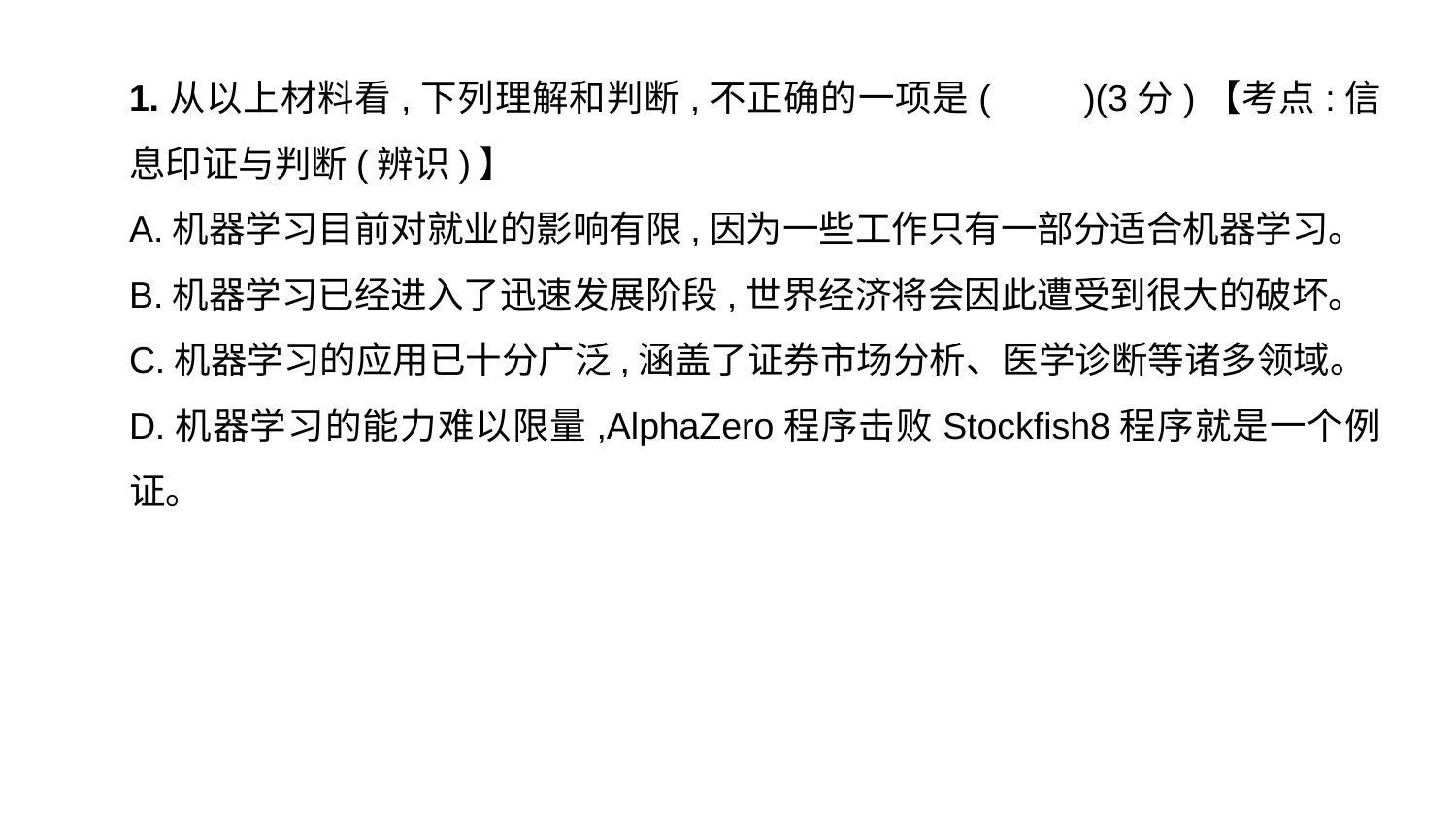

1.从以上材料看,下列理解和判断,不正确的一项是(　　)(3分)【考点:信息印证与判断(辨识)】
A.机器学习目前对就业的影响有限,因为一些工作只有一部分适合机器学习。
B.机器学习已经进入了迅速发展阶段,世界经济将会因此遭受到很大的破坏。
C.机器学习的应用已十分广泛,涵盖了证券市场分析、医学诊断等诸多领域。
D.机器学习的能力难以限量,AlphaZero程序击败Stockfish8程序就是一个例证。